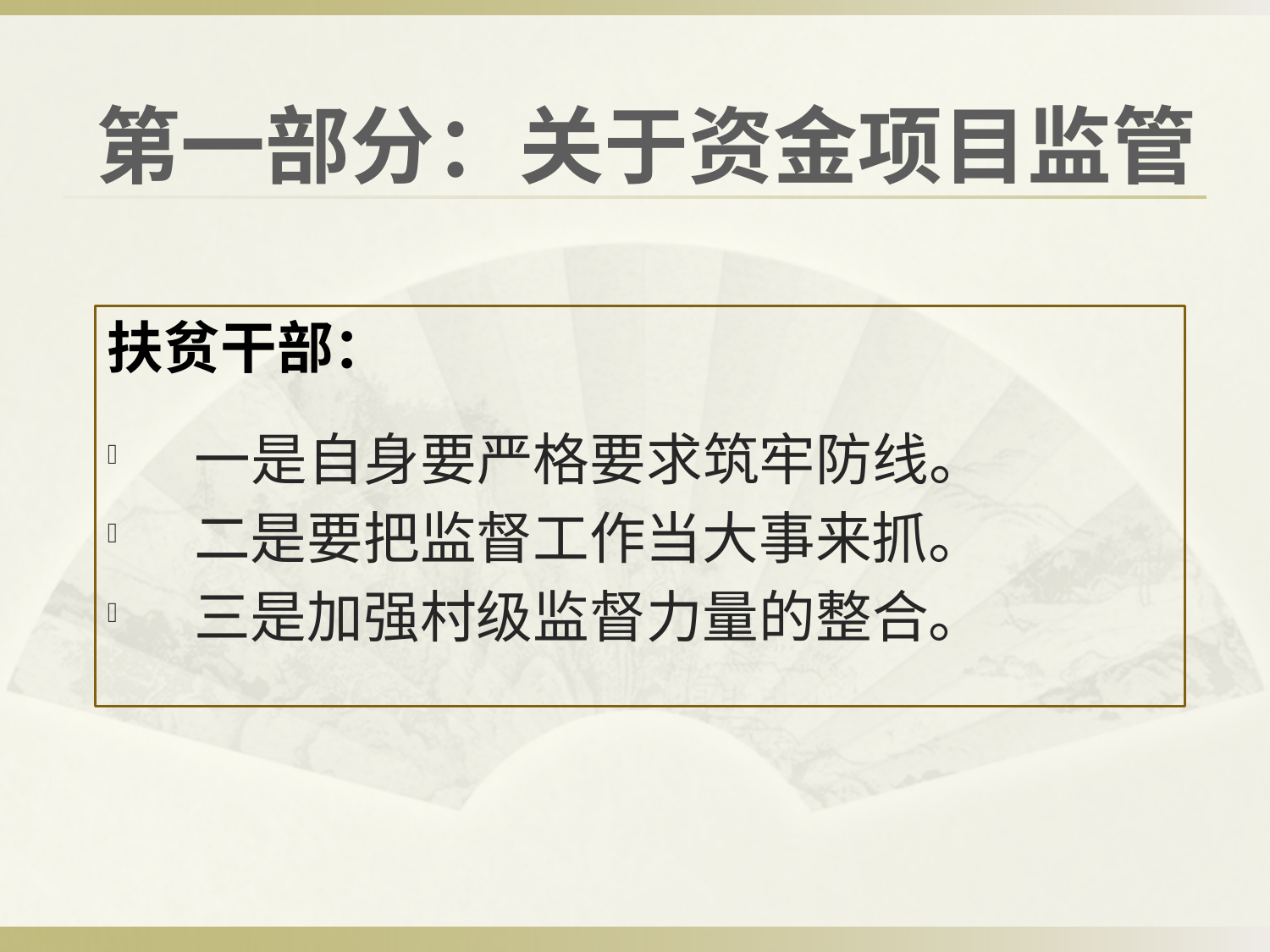

第一部分：关于资金项目监管
扶贫干部：

  一是自身要严格要求筑牢防线。
  二是要把监督工作当大事来抓。
  三是加强村级监督力量的整合。